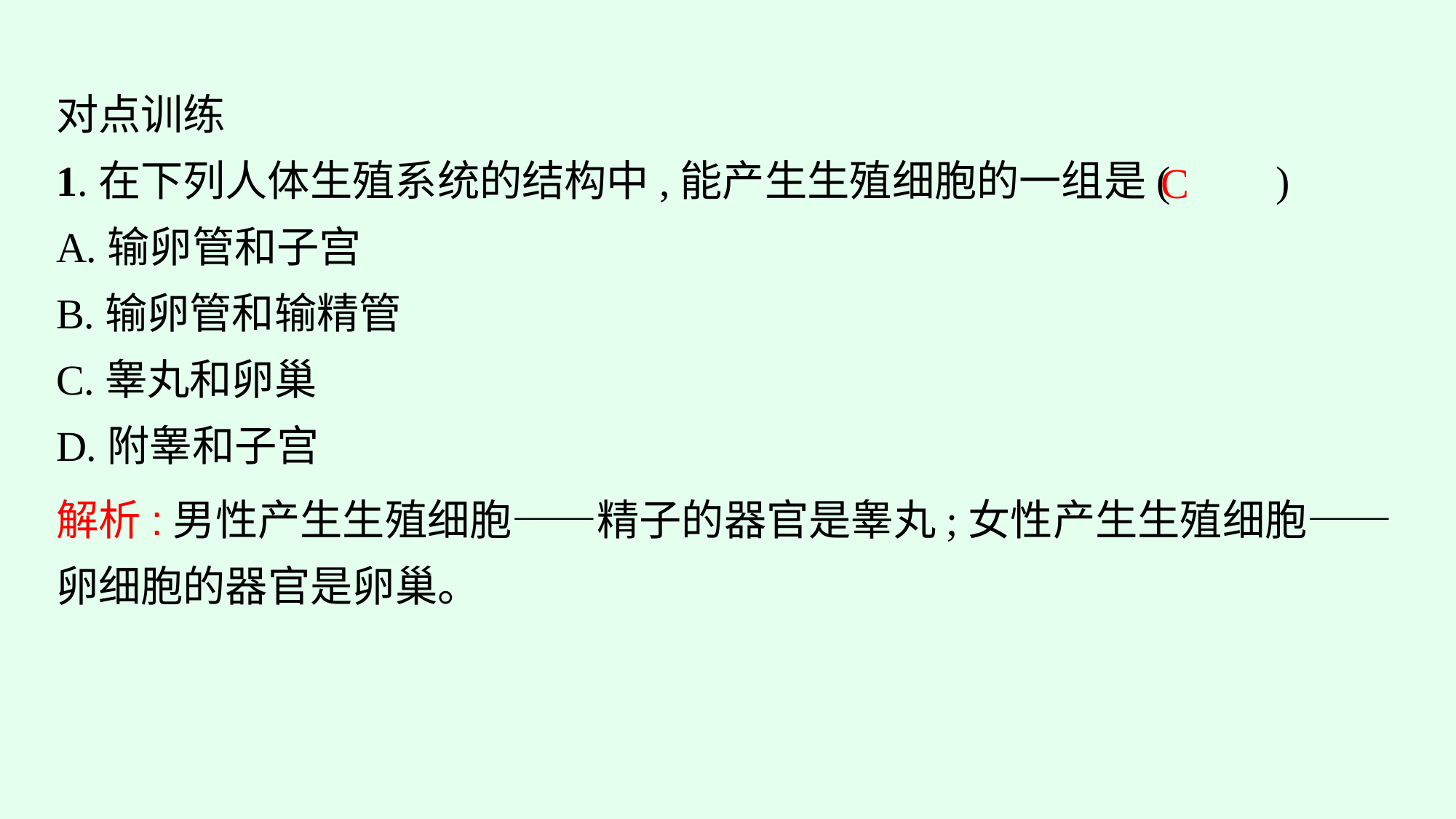

对点训练
1.在下列人体生殖系统的结构中,能产生生殖细胞的一组是(　　)
A.输卵管和子宫
B.输卵管和输精管
C.睾丸和卵巢
D.附睾和子宫
C
解析:男性产生生殖细胞——精子的器官是睾丸;女性产生生殖细胞——卵细胞的器官是卵巢。